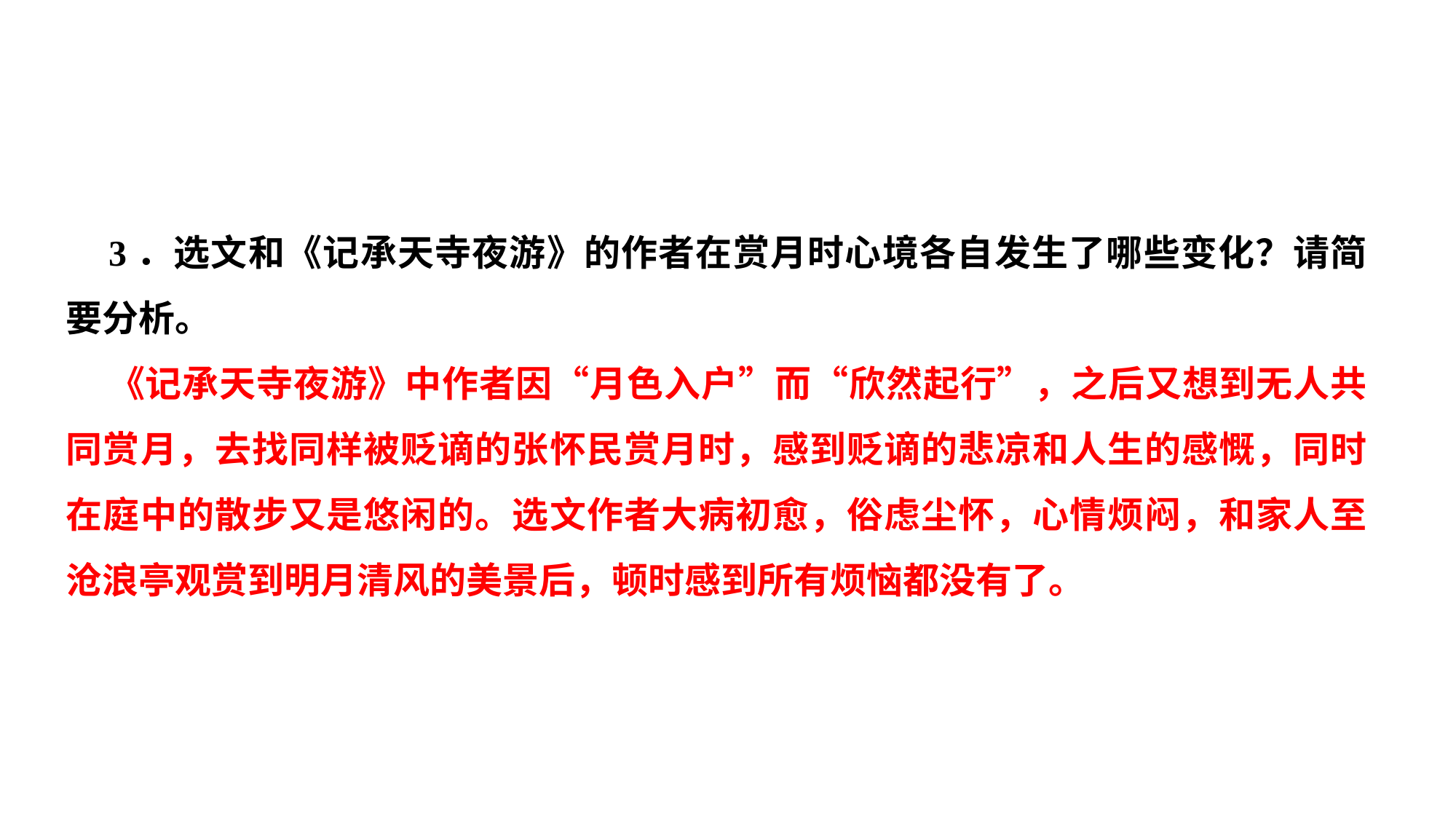

3．选文和《记承天寺夜游》的作者在赏月时心境各自发生了哪些变化？请简要分析。
《记承天寺夜游》中作者因“月色入户”而“欣然起行”，之后又想到无人共同赏月，去找同样被贬谪的张怀民赏月时，感到贬谪的悲凉和人生的感慨，同时在庭中的散步又是悠闲的。选文作者大病初愈，俗虑尘怀，心情烦闷，和家人至沧浪亭观赏到明月清风的美景后，顿时感到所有烦恼都没有了。